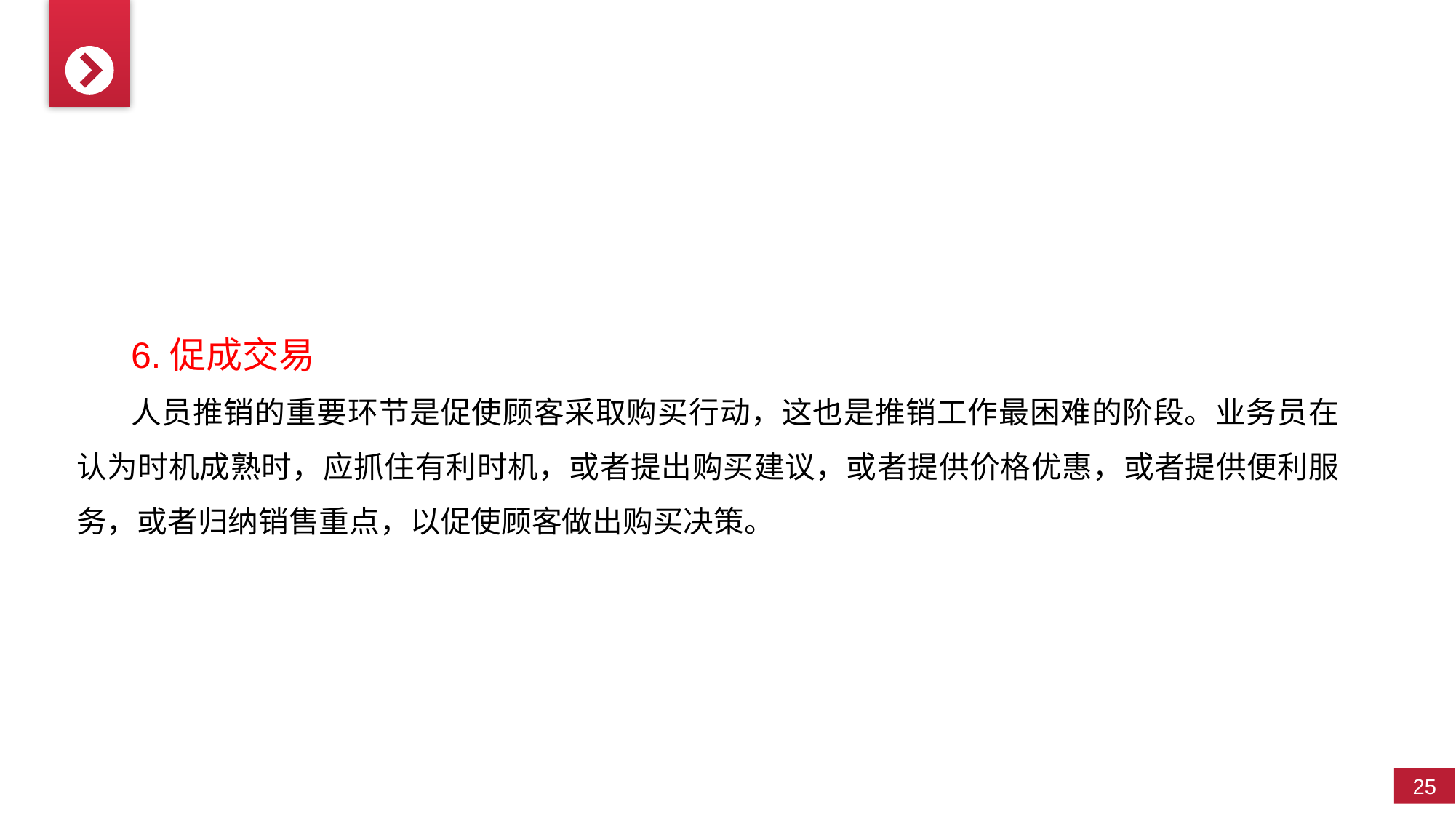

6.促成交易
人员推销的重要环节是促使顾客采取购买行动，这也是推销工作最困难的阶段。业务员在认为时机成熟时，应抓住有利时机，或者提出购买建议，或者提供价格优惠，或者提供便利服务，或者归纳销售重点，以促使顾客做出购买决策。